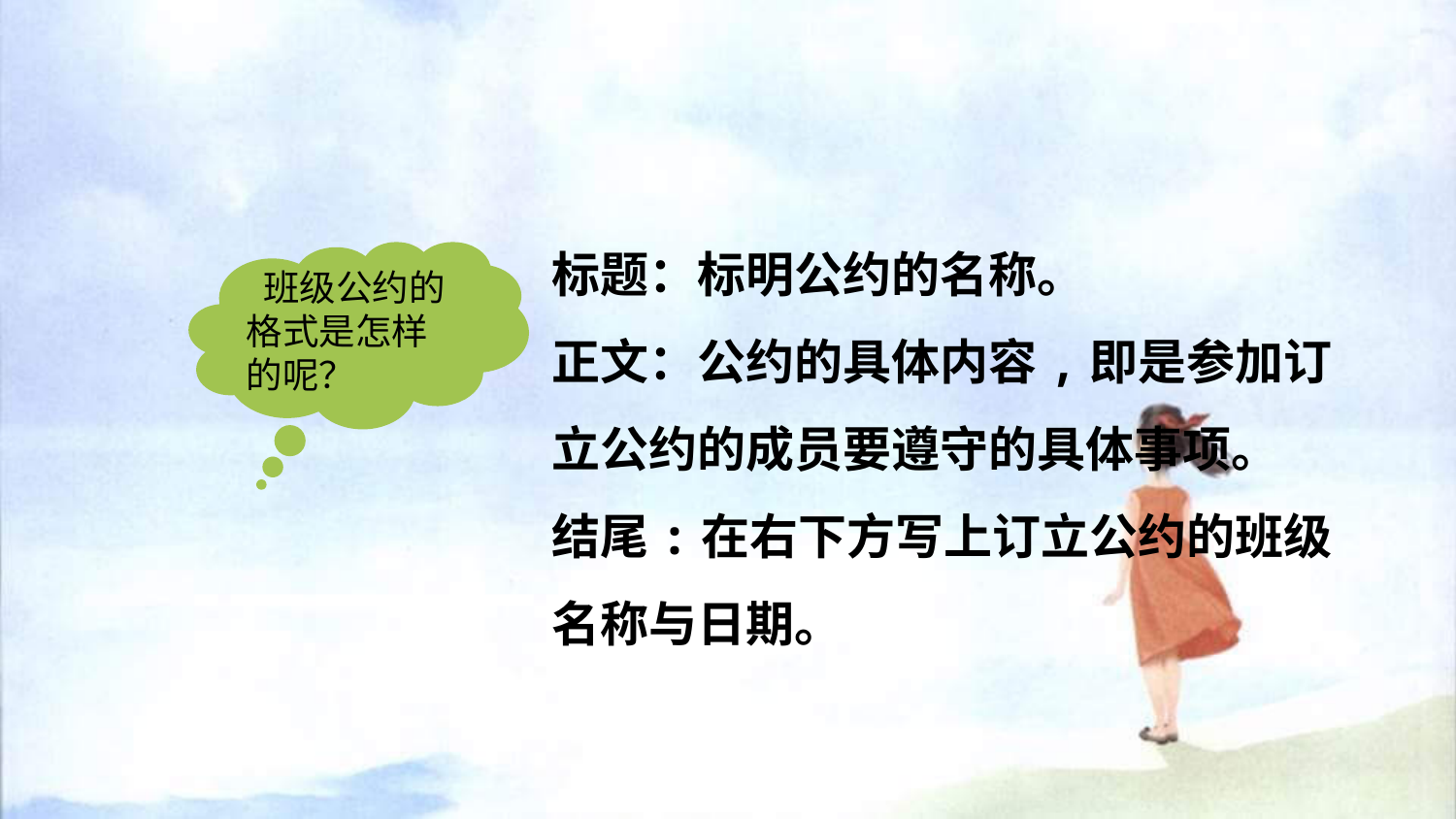

标题：标明公约的名称。
正文：公约的具体内容,即是参加订立公约的成员要遵守的具体事项。
结尾:在右下方写上订立公约的班级名称与日期。
 班级公约的格式是怎样的呢？